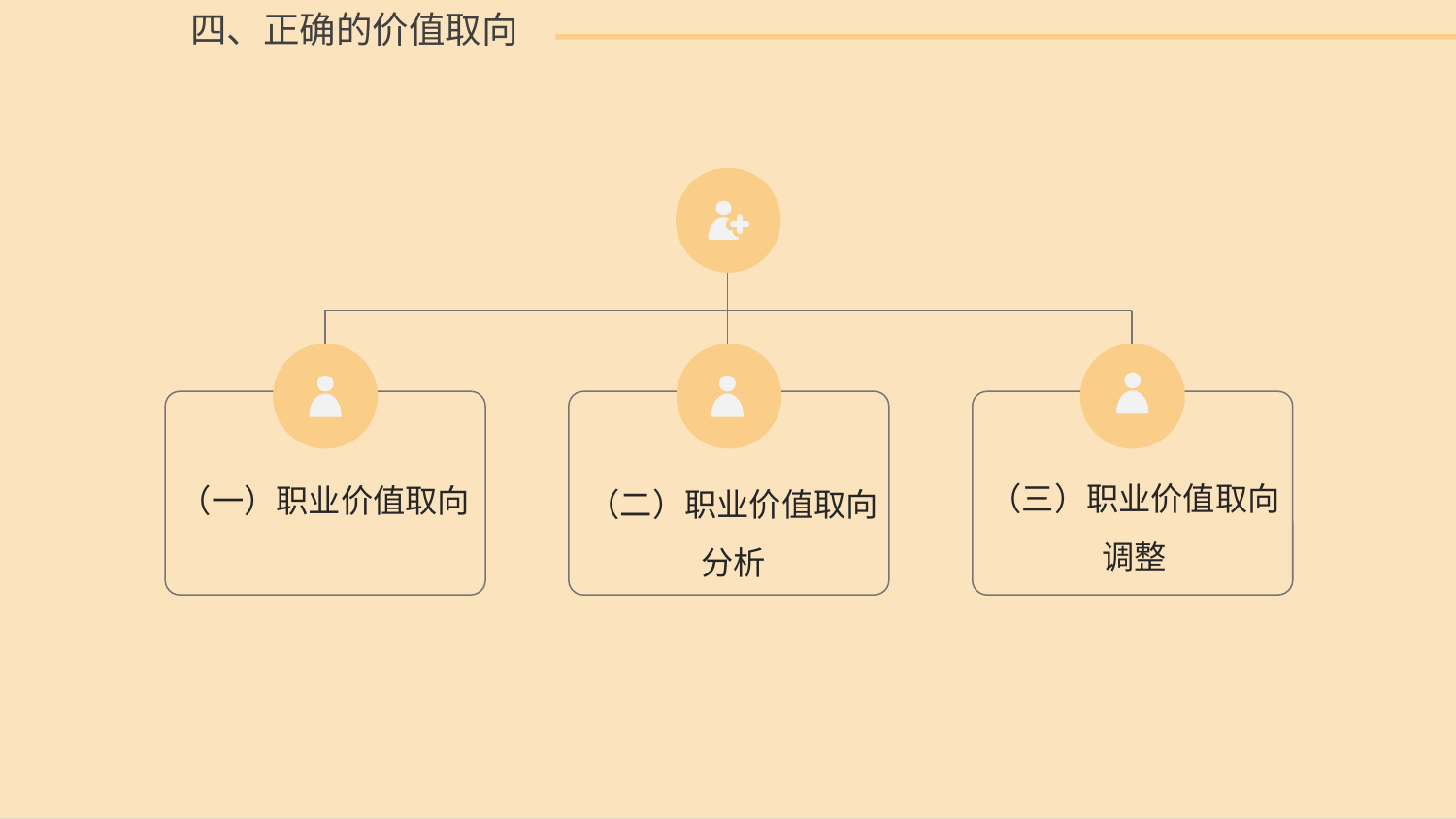

四、正确的价值取向

（三）职业价值取向调整
（一）职业价值取向
（二）职业价值取向分析